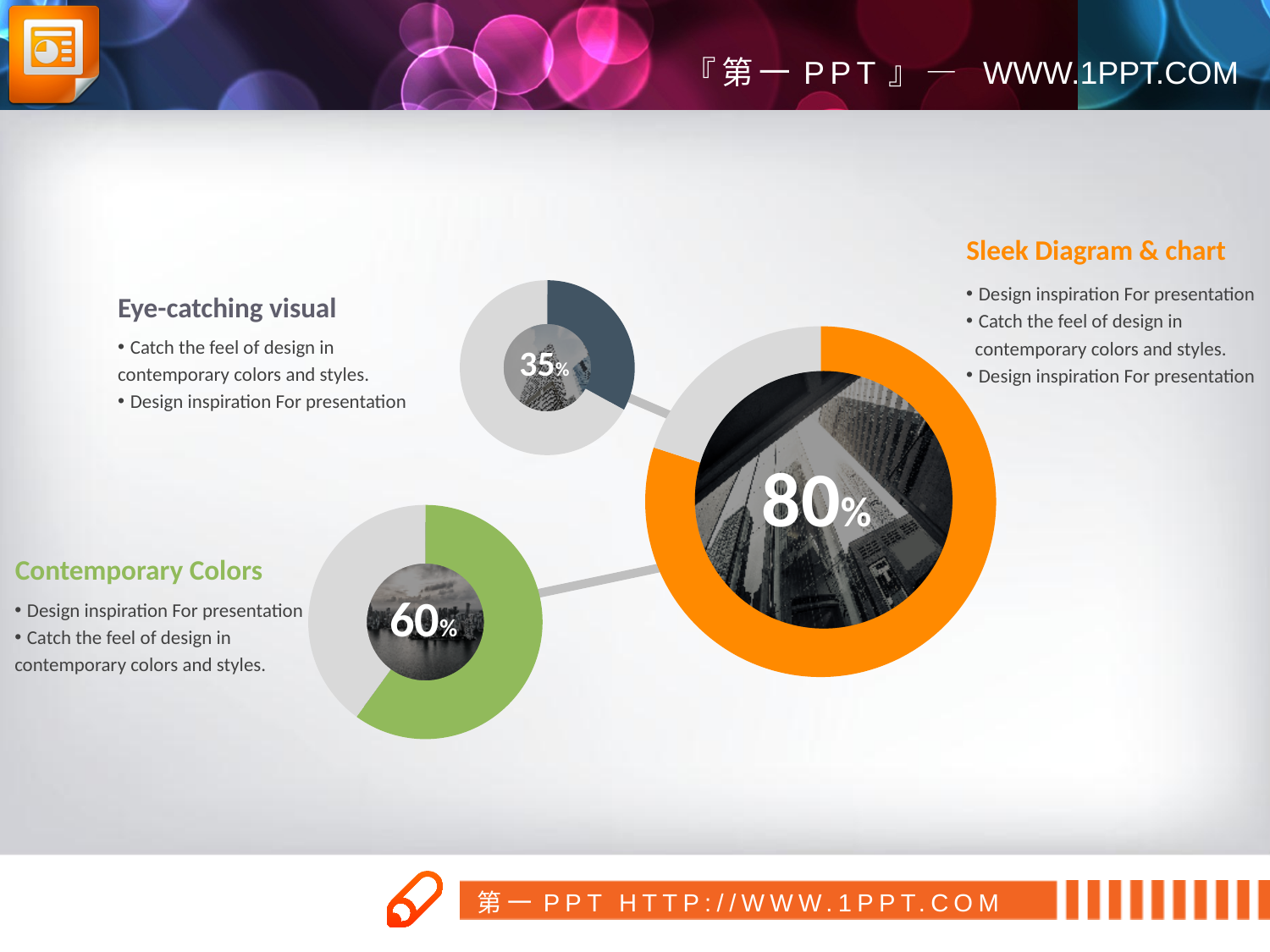

Sleek Diagram & chart
Design inspiration For presentation
Catch the feel of design in
  contemporary colors and styles.
Design inspiration For presentation

### Chart

| Category | 판매 |
|---|---|
| value01 | 32.0 |
| value02 | 65.0 |
Eye-catching visual
Catch the feel of design in
contemporary colors and styles.
Design inspiration For presentation

### Chart

| Category | 판매 |
|---|---|
| value01 | 80.0 |
| value02 | 20.0 |
35%

80%

### Chart

| Category | 판매 |
|---|---|
| value01 | 60.0 |
| value02 | 40.0 |

Contemporary Colors
Design inspiration For presentation
Catch the feel of design in
contemporary colors and styles.
60%